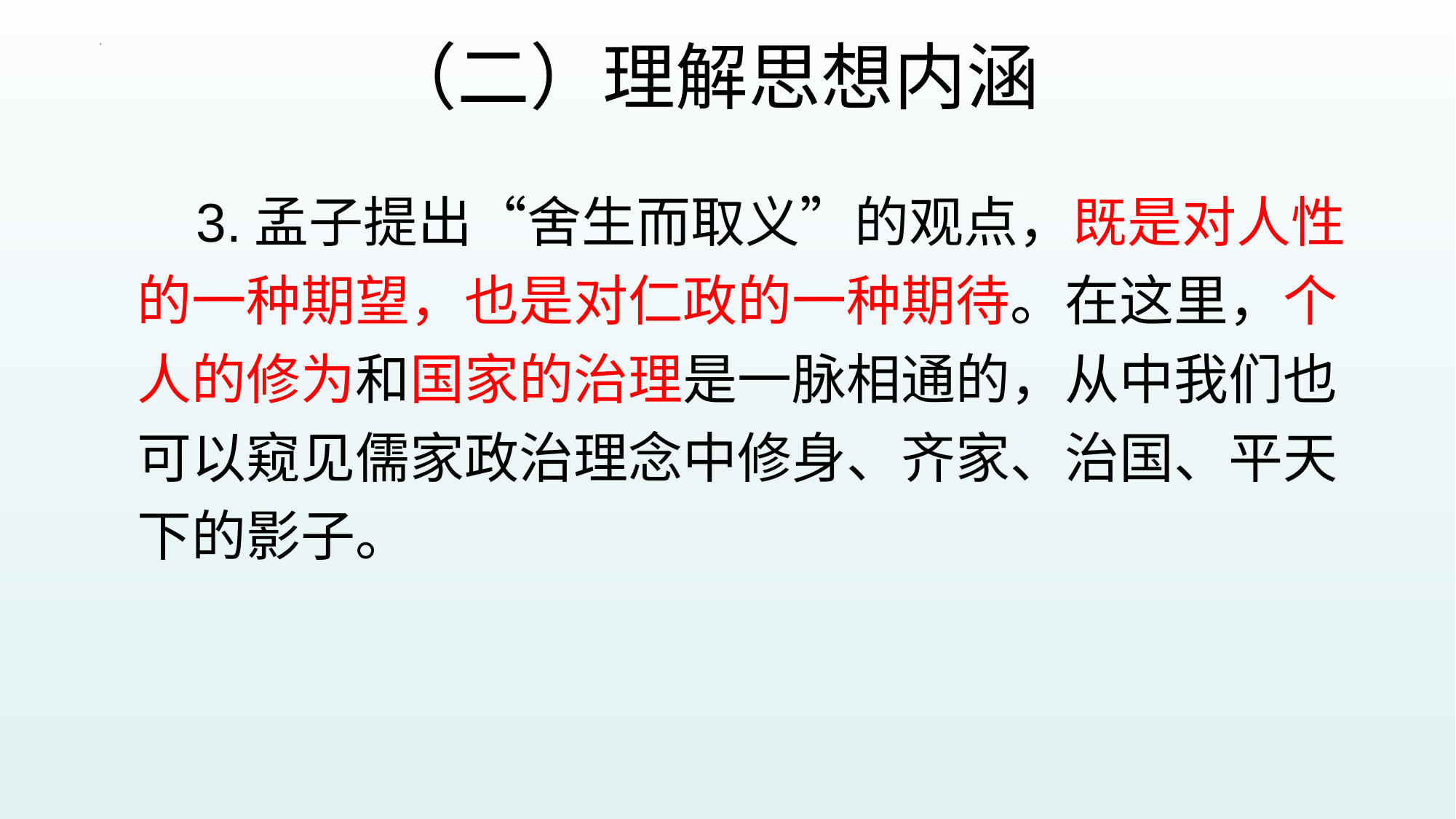

# （二）理解思想内涵
     3.孟子提出“舍生而取义”的观点，既是对人性的一种期望，也是对仁政的一种期待。在这里，个人的修为和国家的治理是一脉相通的，从中我们也可以窥见儒家政治理念中修身、齐家、治国、平天下的影子。